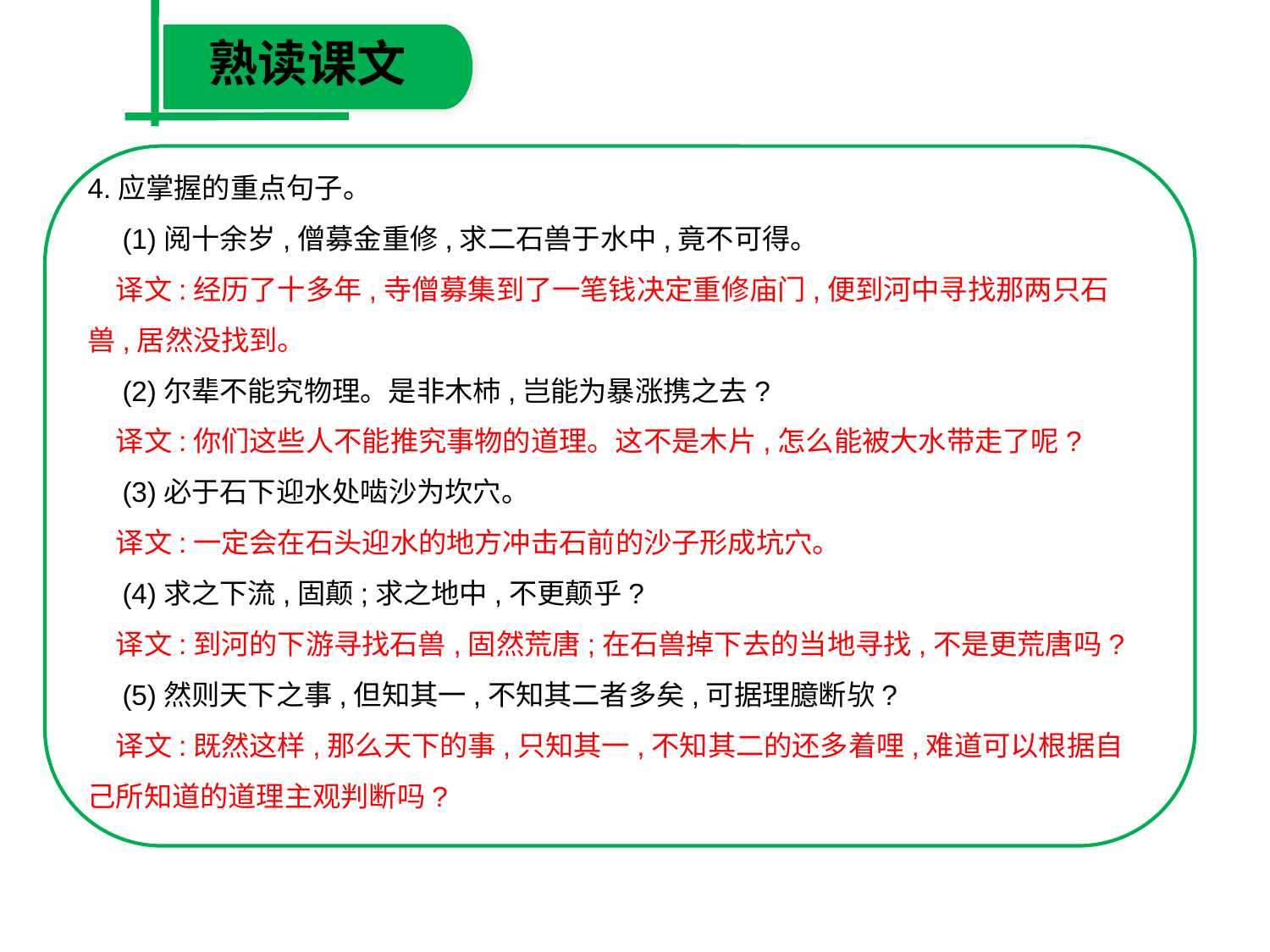

熟读课文

4.应掌握的重点句子。
　(1)阅十余岁,僧募金重修,求二石兽于水中,竟不可得。
　译文:经历了十多年,寺僧募集到了一笔钱决定重修庙门,便到河中寻找那两只石兽,居然没找到。
　(2)尔辈不能究物理。是非木杮,岂能为暴涨携之去?
　译文:你们这些人不能推究事物的道理。这不是木片,怎么能被大水带走了呢?
　(3)必于石下迎水处啮沙为坎穴。
　译文:一定会在石头迎水的地方冲击石前的沙子形成坑穴。
　(4)求之下流,固颠;求之地中,不更颠乎?
　译文:到河的下游寻找石兽,固然荒唐;在石兽掉下去的当地寻找,不是更荒唐吗?
　(5)然则天下之事,但知其一,不知其二者多矣,可据理臆断欤?
　译文:既然这样,那么天下的事,只知其一,不知其二的还多着哩,难道可以根据自己所知道的道理主观判断吗?